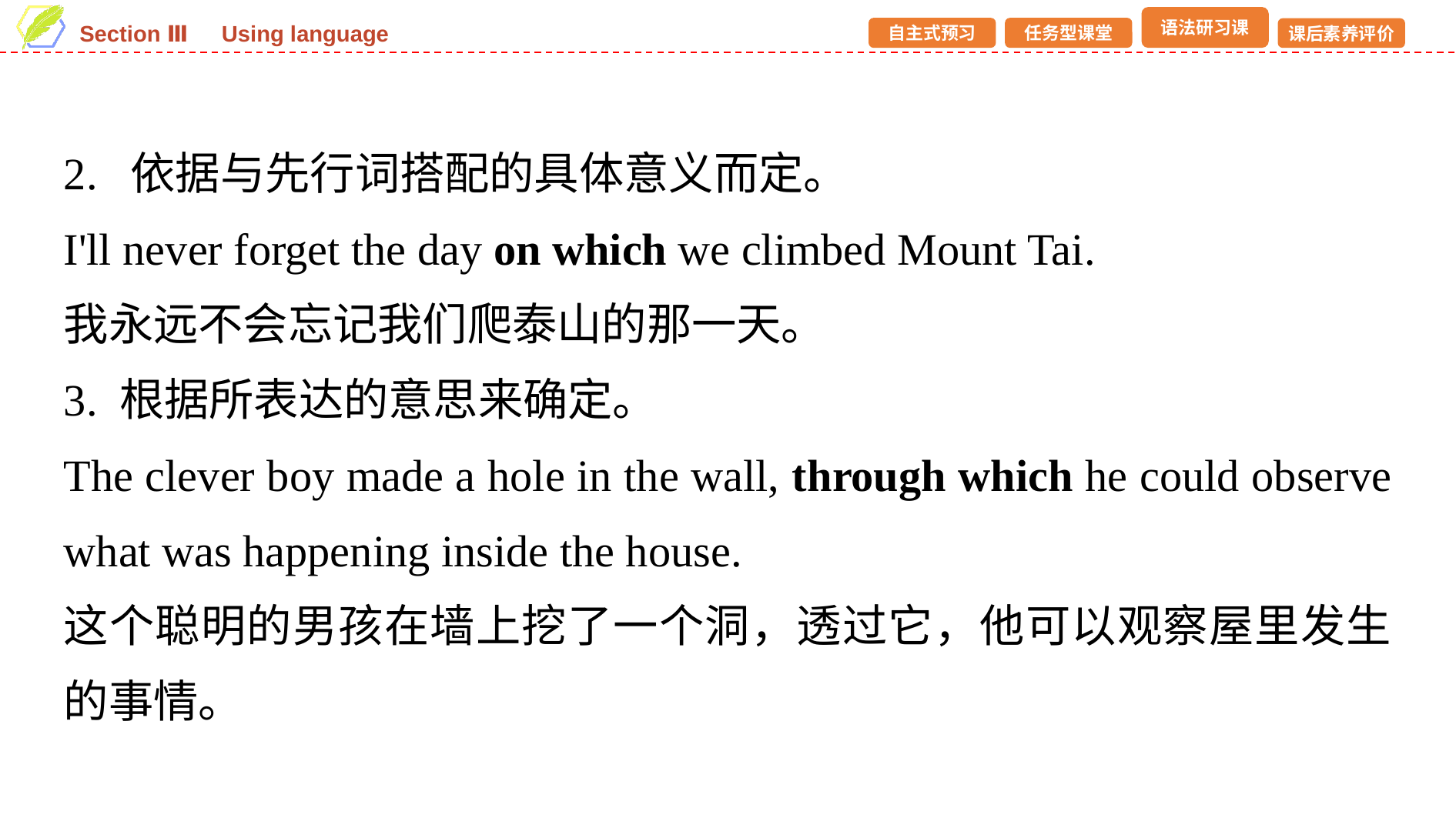

2.  依据与先行词搭配的具体意义而定。
I'll never forget the day on which we climbed Mount Tai.
我永远不会忘记我们爬泰山的那一天。
3. 根据所表达的意思来确定。
The clever boy made a hole in the wall, through which he could observe what was happening inside the house.
这个聪明的男孩在墙上挖了一个洞，透过它，他可以观察屋里发生的事情。